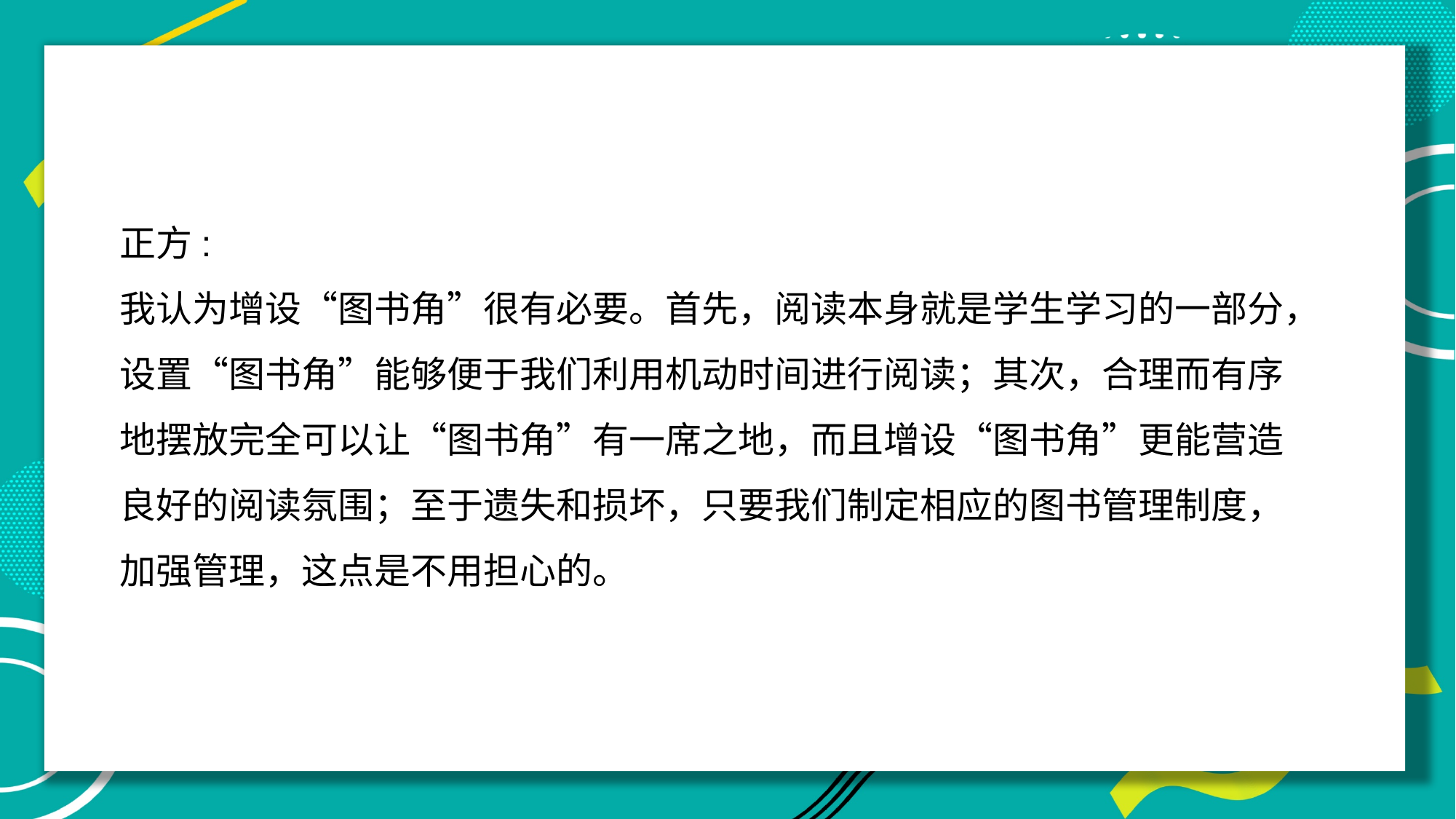

正方:
我认为增设“图书角”很有必要。首先，阅读本身就是学生学习的一部分，设置“图书角”能够便于我们利用机动时间进行阅读；其次，合理而有序地摆放完全可以让“图书角”有一席之地，而且增设“图书角”更能营造良好的阅读氛围；至于遗失和损坏，只要我们制定相应的图书管理制度，加强管理，这点是不用担心的。